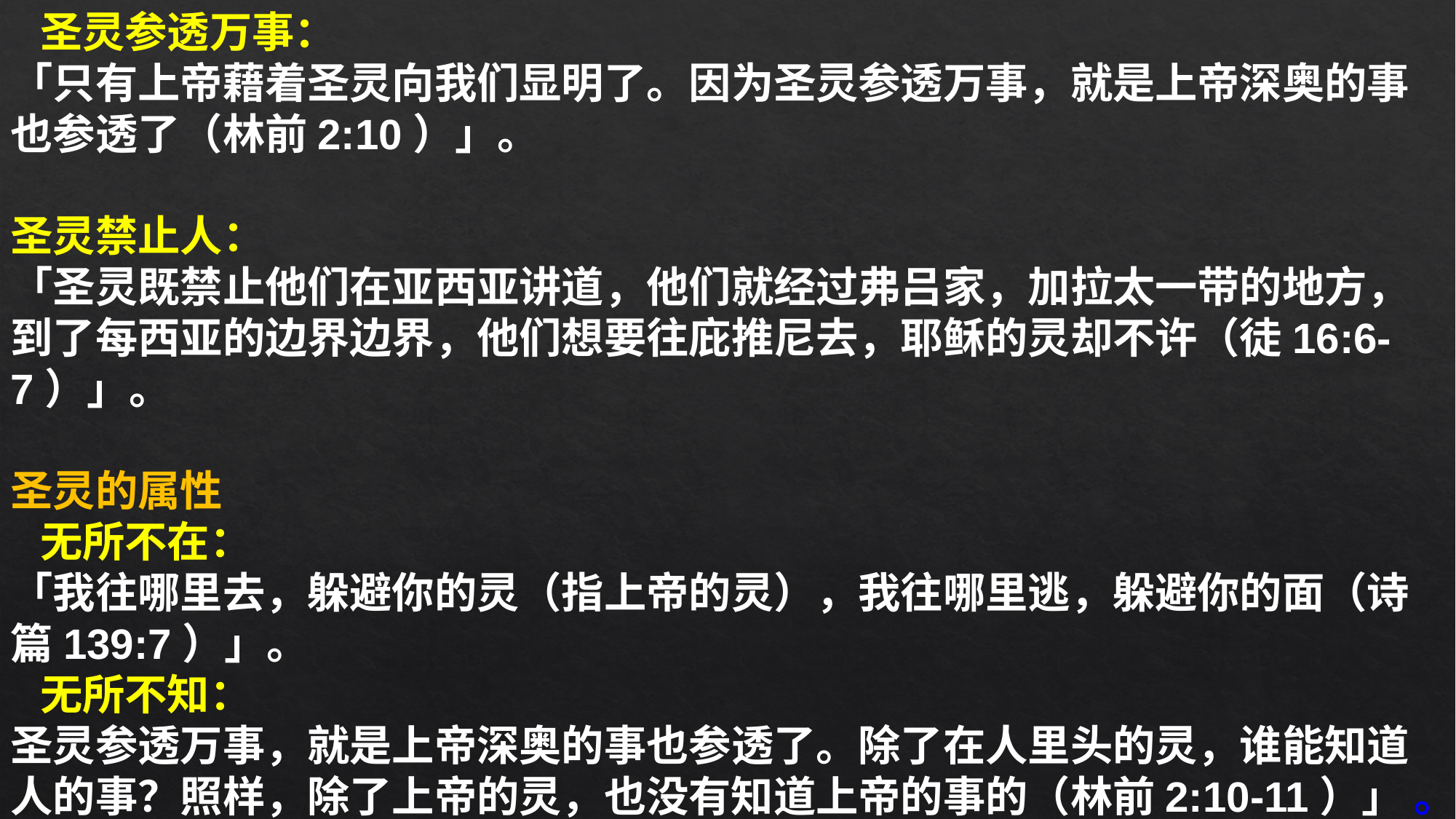

圣灵参透万事：
「只有上帝藉着圣灵向我们显明了。因为圣灵参透万事，就是上帝深奥的事也参透了（林前2:10）」。

圣灵禁止人：
「圣灵既禁止他们在亚西亚讲道，他们就经过弗吕家，加拉太一带的地方，到了每西亚的边界边界，他们想要往庇推尼去，耶稣的灵却不许（徒16:6-7）」。

圣灵的属性
  无所不在：
「我往哪里去，躲避你的灵（指上帝的灵），我往哪里逃，躲避你的面（诗篇139:7）」。
  无所不知：
圣灵参透万事，就是上帝深奥的事也参透了。除了在人里头的灵，谁能知道人的事？照样，除了上帝的灵，也没有知道上帝的事的（林前2:10-11）」 。